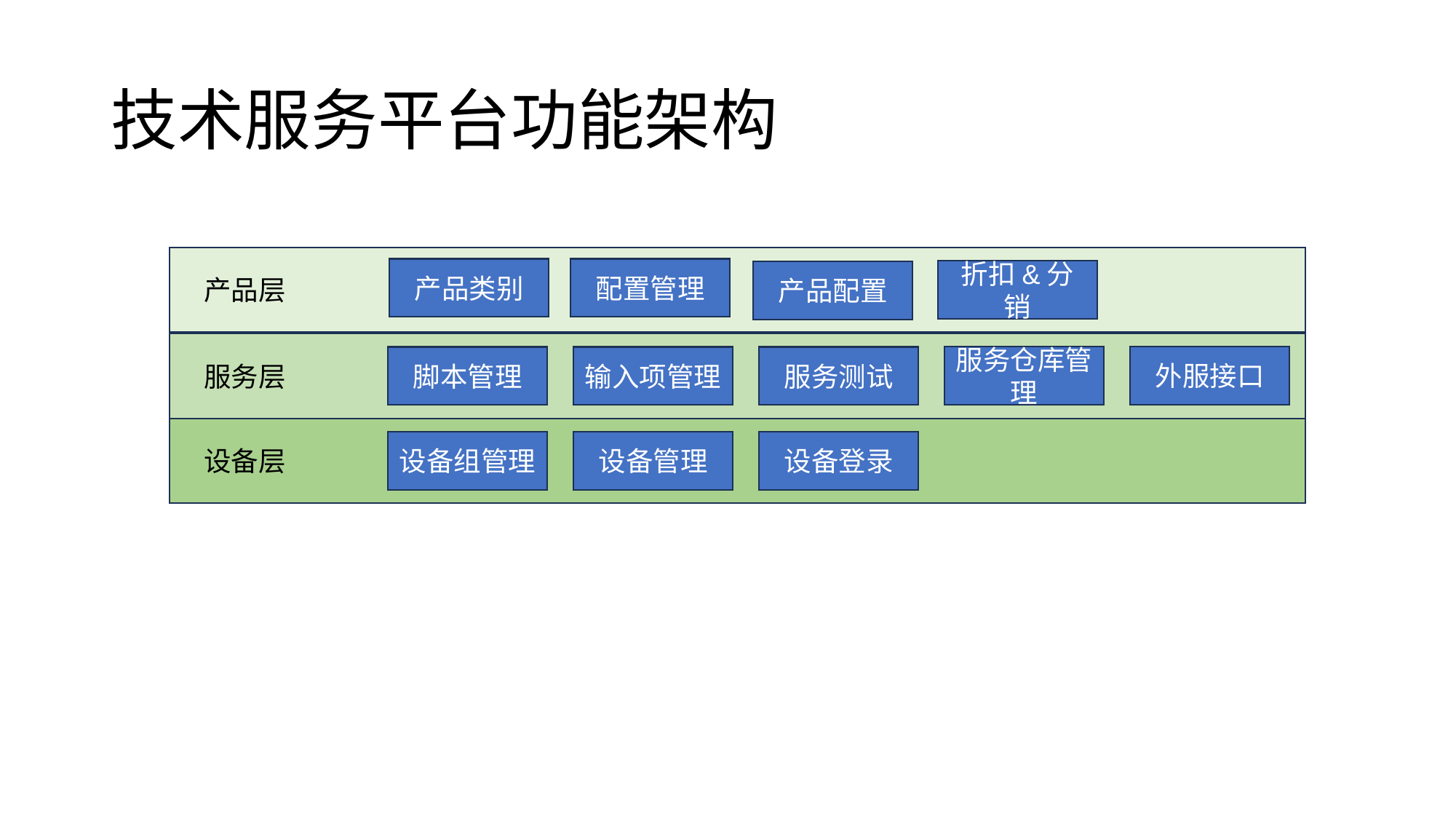

# 技术服务平台功能架构

产品类别
配置管理
折扣&分销
产品配置
产品层

外服接口
服务仓库管理
输入项管理
服务测试
脚本管理
服务层

设备管理
设备登录
设备组管理
设备层